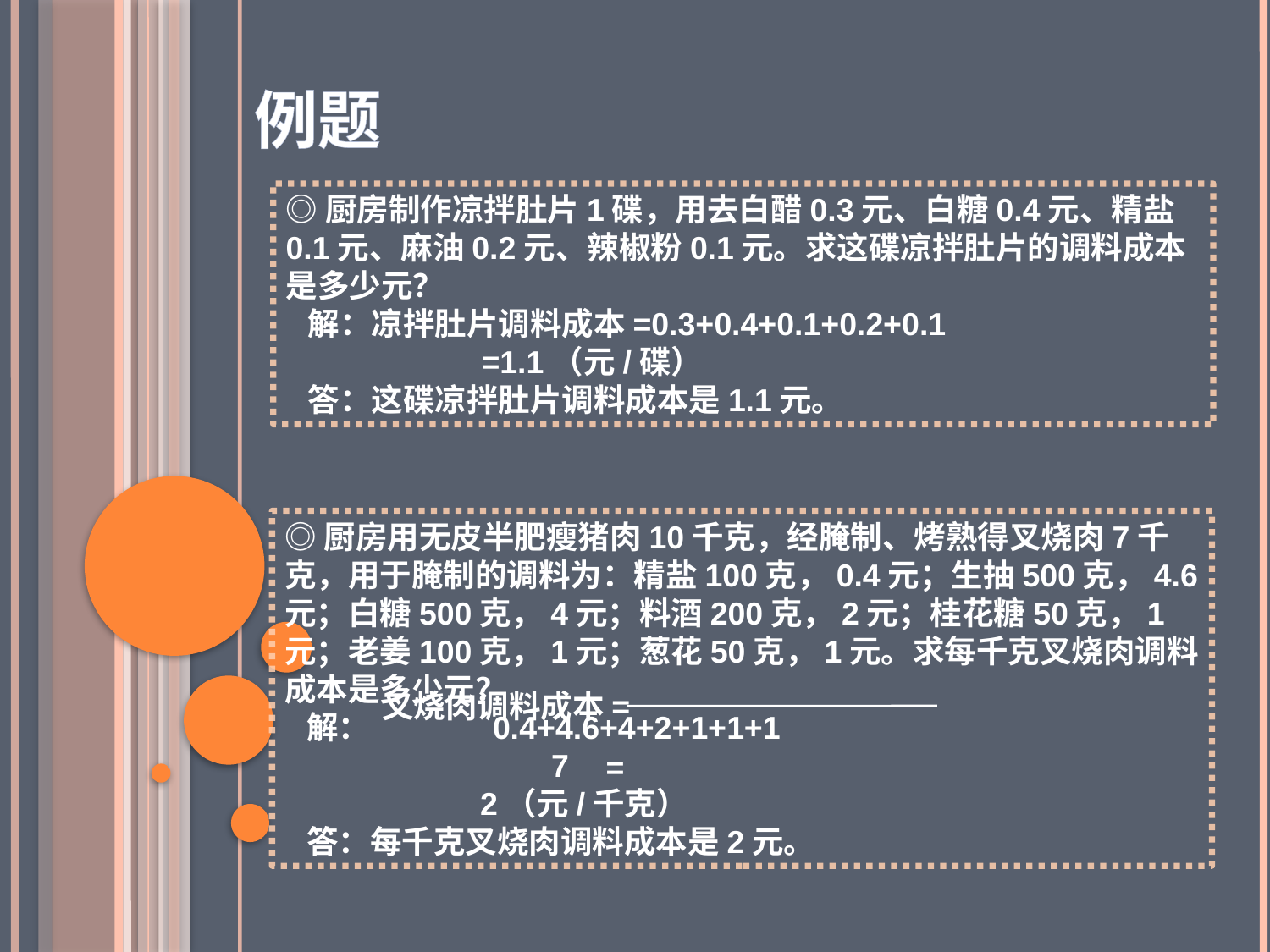

例题
◎厨房制作凉拌肚片1碟，用去白醋0.3元、白糖0.4元、精盐0.1元、麻油0.2元、辣椒粉0.1元。求这碟凉拌肚片的调料成本是多少元？
  解：凉拌肚片调料成本=0.3+0.4+0.1+0.2+0.1
                      =1.1（元/碟）
  答：这碟凉拌肚片调料成本是1.1元。
◎厨房用无皮半肥瘦猪肉10千克，经腌制、烤熟得叉烧肉7千克，用于腌制的调料为：精盐100克，0.4元；生抽500克，4.6元；白糖500克，4元；料酒200克，2元；桂花糖50克，1元；老姜100克，1元；葱花50克，1元。求每千克叉烧肉调料成本是多少元？
  解：                0.4+4.6+4+2+1+1+1
                              7
                      2（元/千克）
  答：每千克叉烧肉调料成本是2元。
叉烧肉调料成本=
=